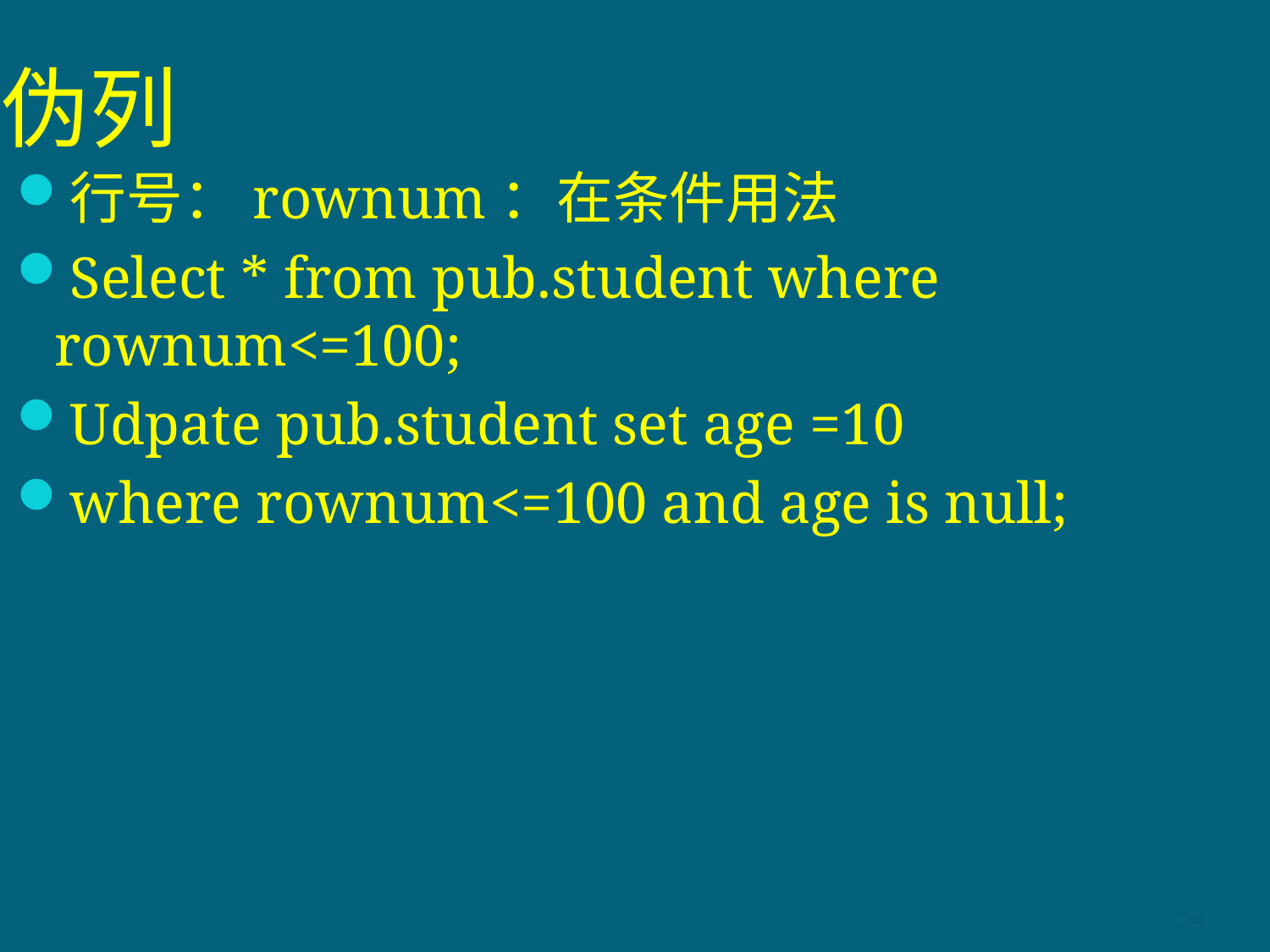

# 伪列
行号：rownum：在条件用法
Select * from pub.student where rownum<=100;
Udpate pub.student set age =10
where rownum<=100 and age is null;

24